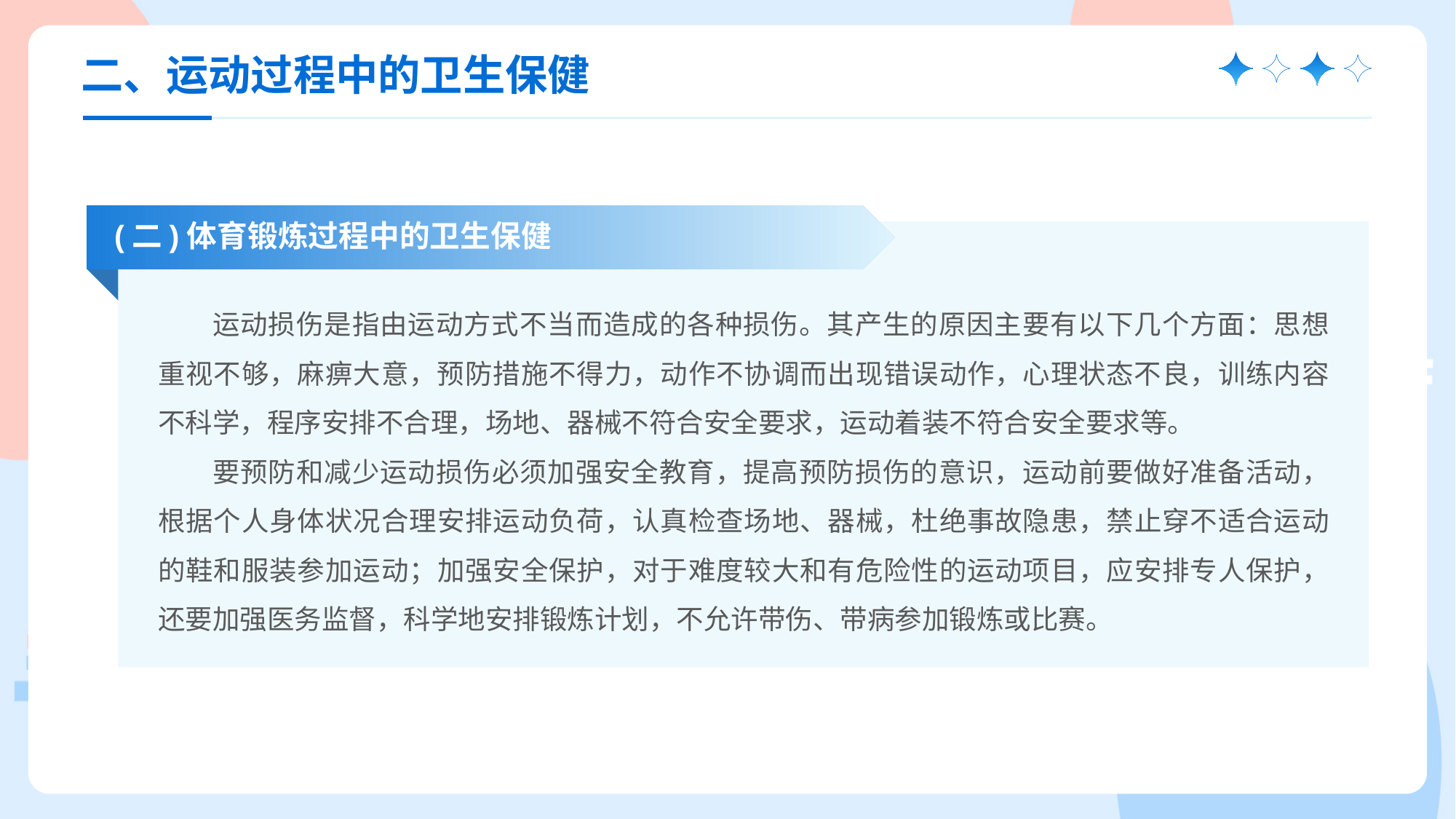

二、运动过程中的卫生保健
(二)体育锻炼过程中的卫生保健

运动损伤是指由运动方式不当而造成的各种损伤。其产生的原因主要有以下几个方面：思想重视不够，麻痹大意，预防措施不得力，动作不协调而出现错误动作，心理状态不良，训练内容不科学，程序安排不合理，场地、器械不符合安全要求，运动着装不符合安全要求等。
要预防和减少运动损伤必须加强安全教育，提高预防损伤的意识，运动前要做好准备活动，根据个人身体状况合理安排运动负荷，认真检查场地、器械，杜绝事故隐患，禁止穿不适合运动的鞋和服装参加运动；加强安全保护，对于难度较大和有危险性的运动项目，应安排专人保护，还要加强医务监督，科学地安排锻炼计划，不允许带伤、带病参加锻炼或比赛。